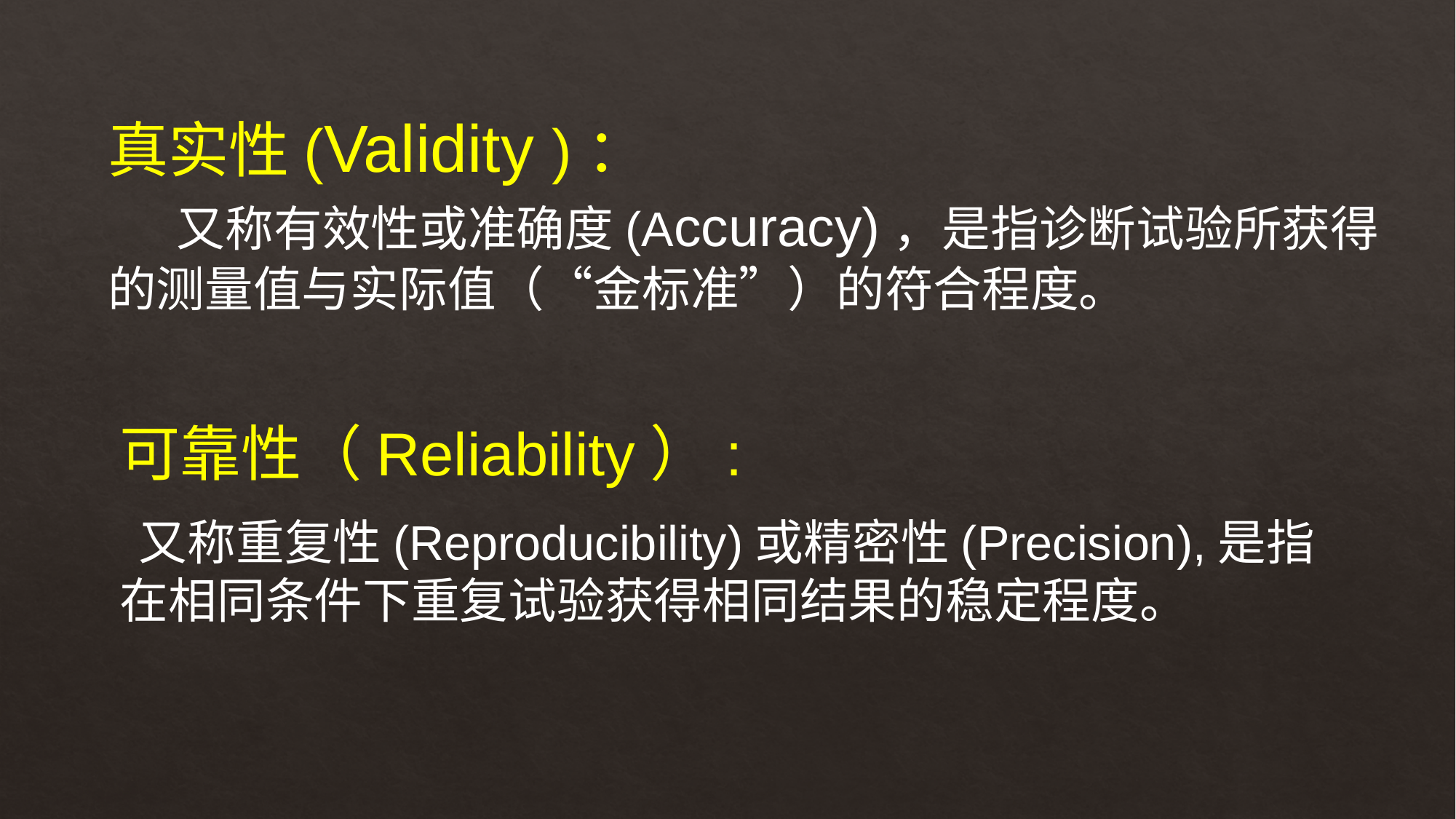

真实性(Validity )：
    又称有效性或准确度(Accuracy)，是指诊断试验所获得的测量值与实际值（“金标准”）的符合程度。
可靠性（Reliability）:
  又称重复性(Reproducibility)或精密性(Precision),是指在相同条件下重复试验获得相同结果的稳定程度。